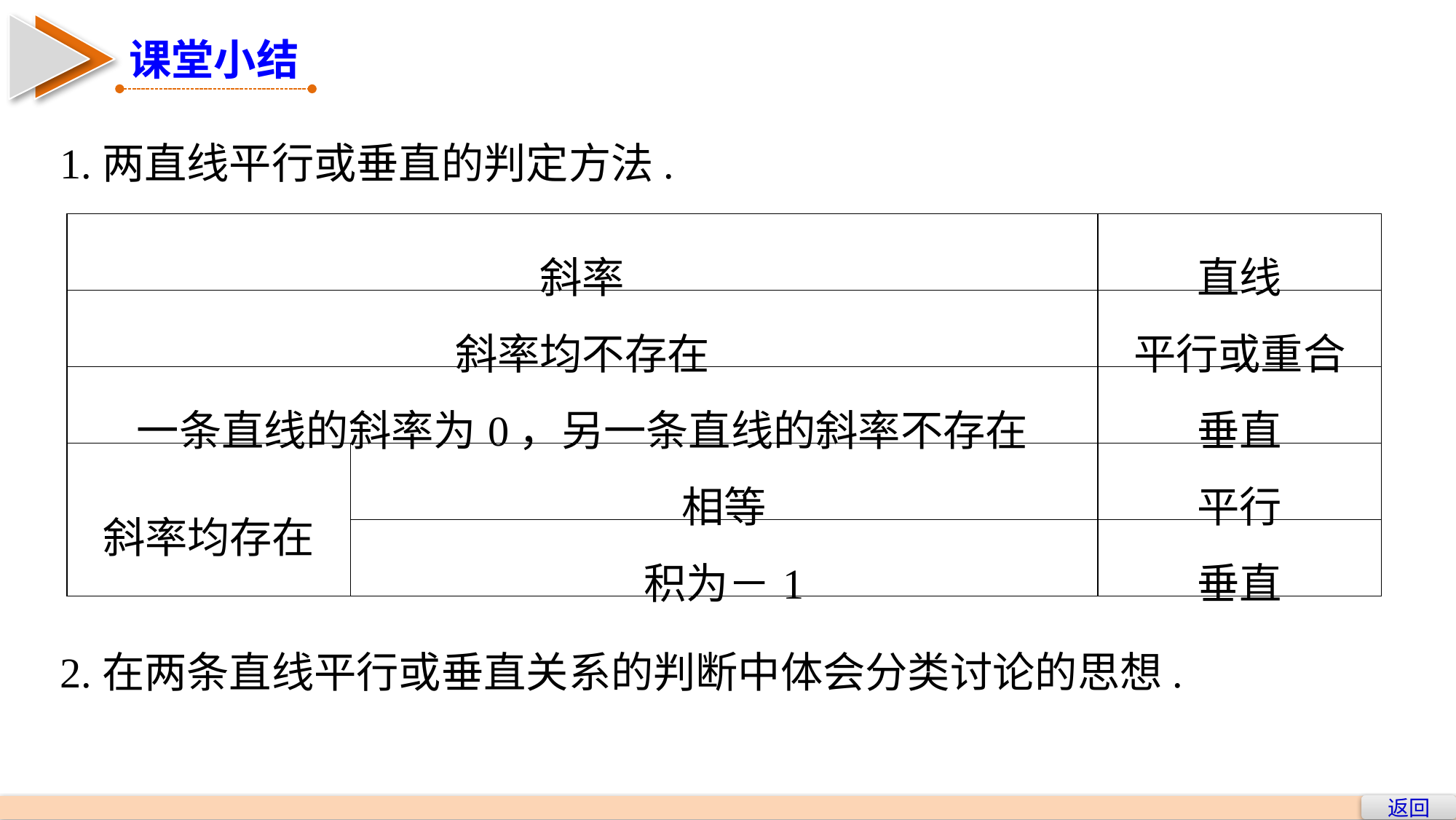

课堂小结
1.两直线平行或垂直的判定方法.
| 斜率 |  | 直线 |
| --- | --- | --- |
| 斜率均不存在 |  | 平行或重合 |
| 一条直线的斜率为0，另一条直线的斜率不存在 |  | 垂直 |
| 斜率均存在 | 相等 | 平行 |
|  | 积为－1 | 垂直 |
2.在两条直线平行或垂直关系的判断中体会分类讨论的思想.
返回